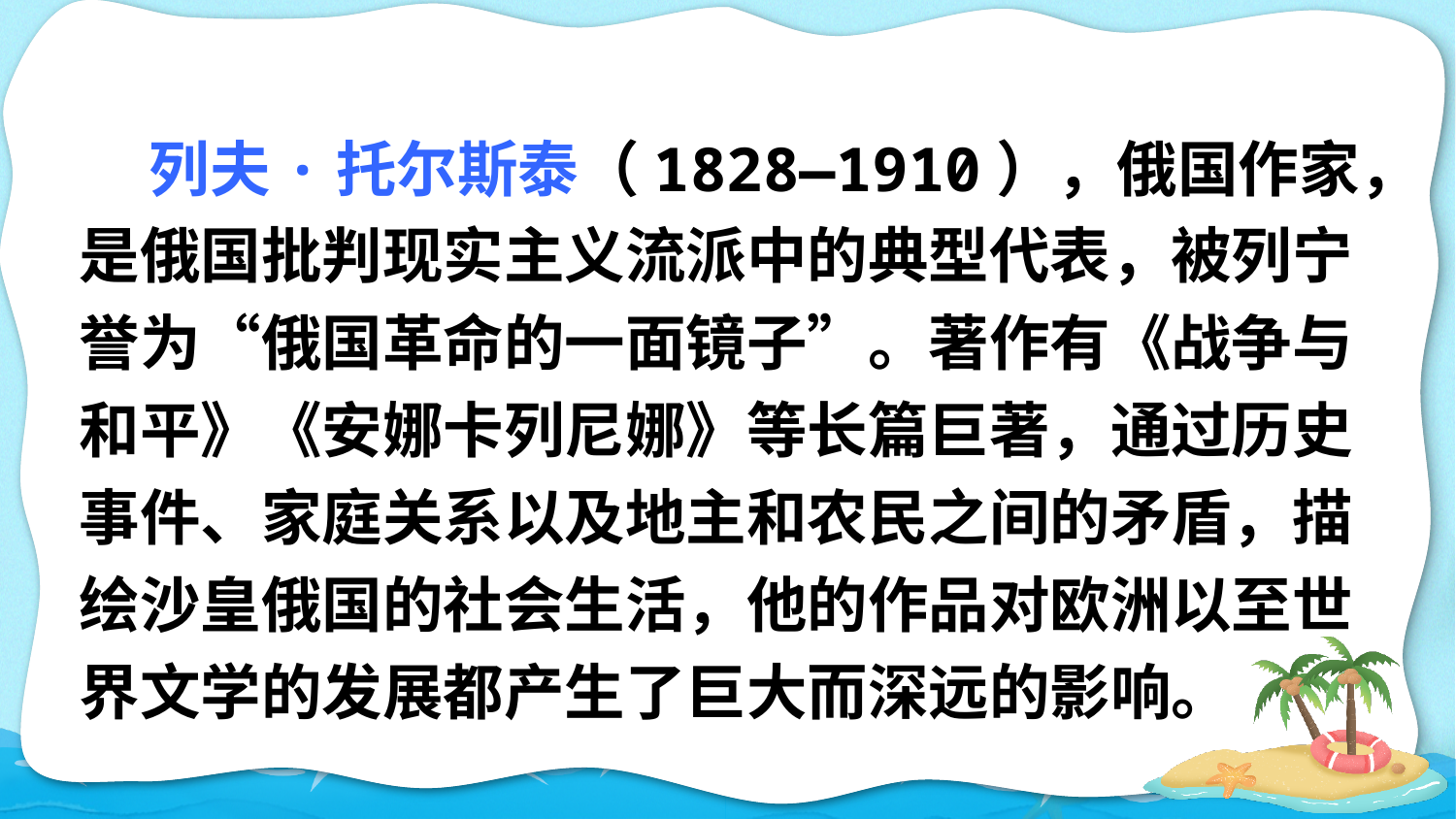

列夫·托尔斯泰（1828—1910），俄国作家，是俄国批判现实主义流派中的典型代表，被列宁誉为“俄国革命的一面镜子”。著作有《战争与和平》《安娜卡列尼娜》等长篇巨著，通过历史事件、家庭关系以及地主和农民之间的矛盾，描绘沙皇俄国的社会生活，他的作品对欧洲以至世界文学的发展都产生了巨大而深远的影响。